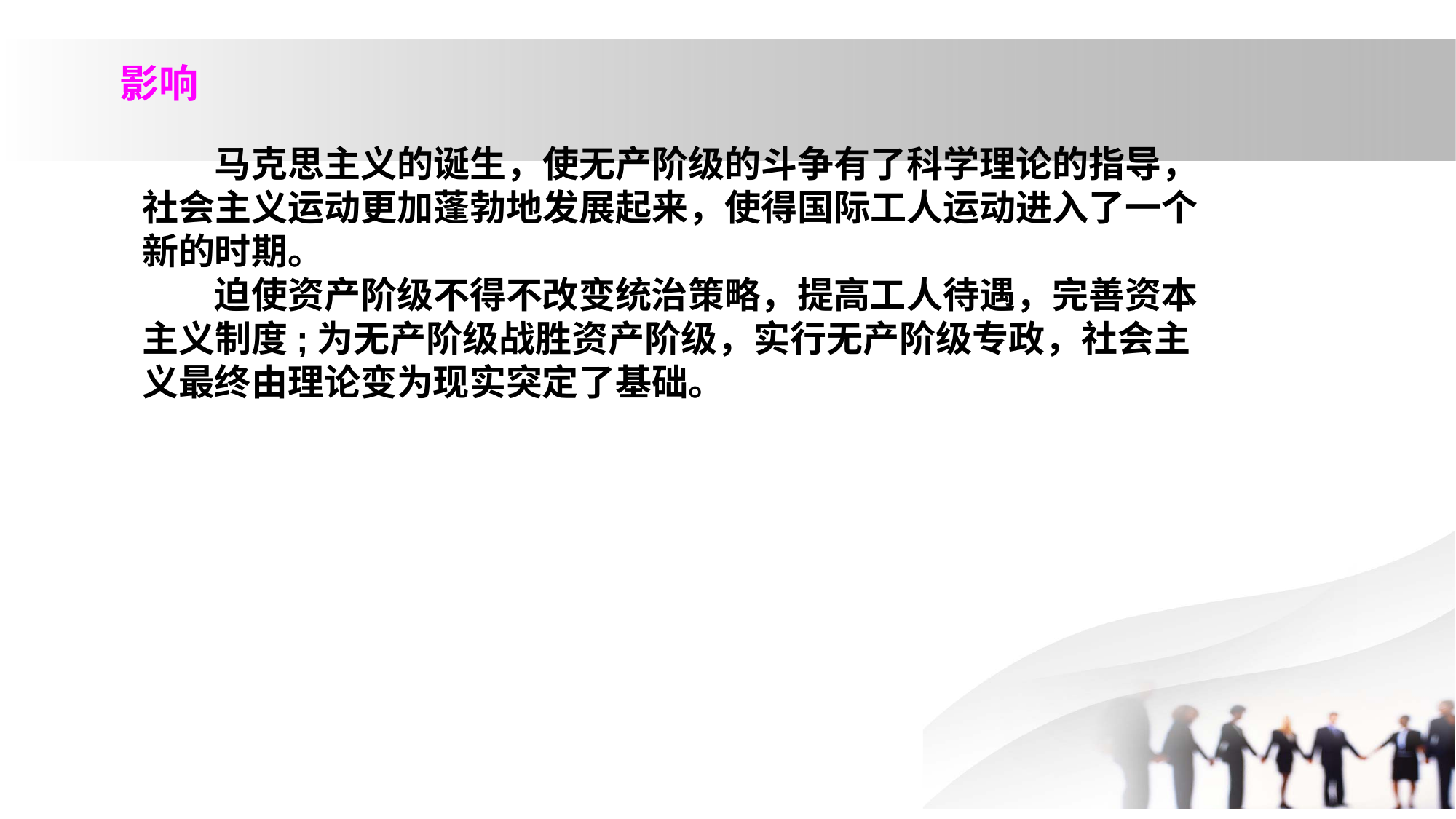

影响
马克思主义的诞生，使无产阶级的斗争有了科学理论的指导，社会主义运动更加蓬勃地发展起来，使得国际工人运动进入了一个新的时期。
迫使资产阶级不得不改变统治策略，提高工人待遇，完善资本主义制度;为无产阶级战胜资产阶级，实行无产阶级专政，社会主义最终由理论变为现实突定了基础。